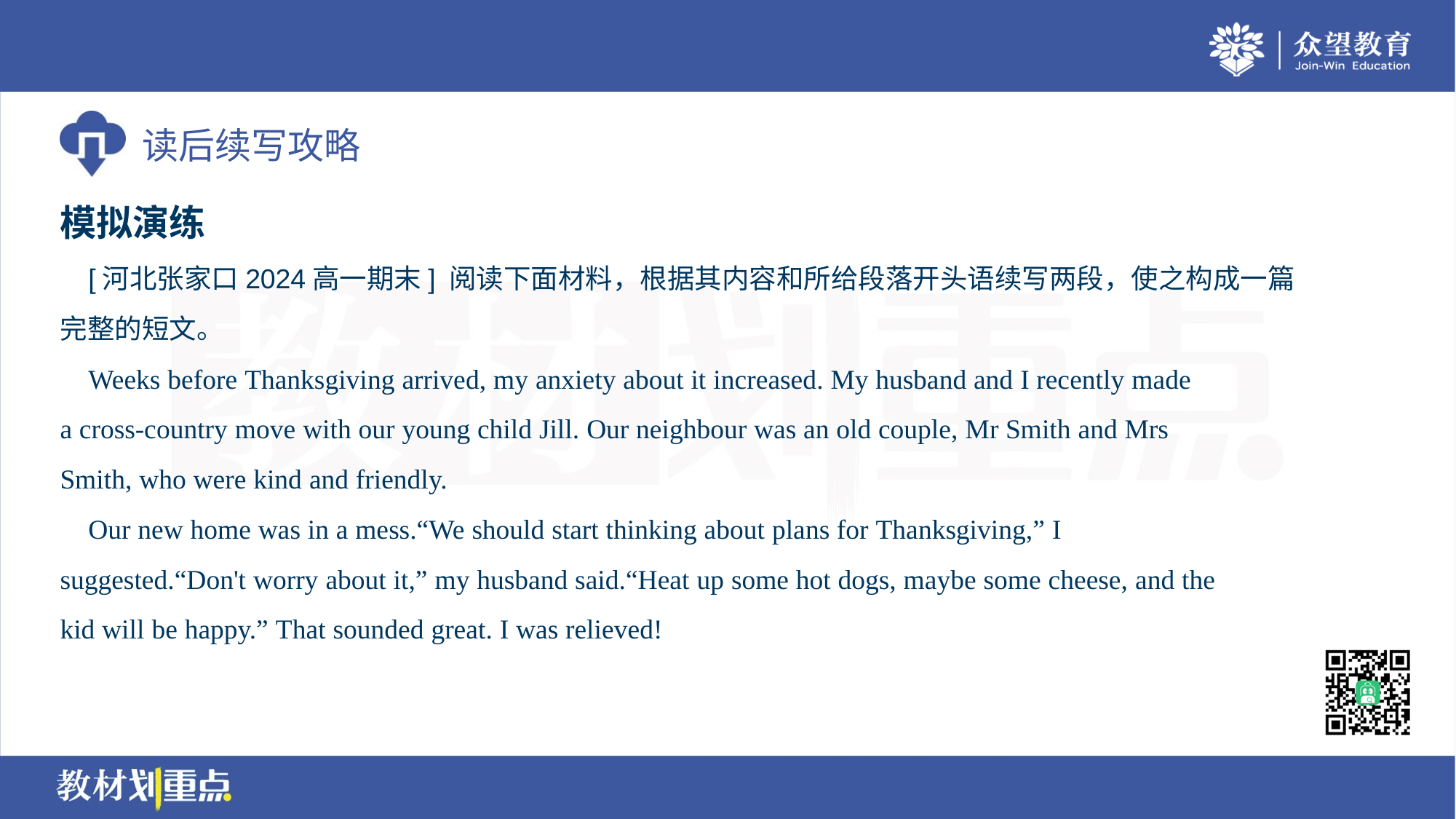

模拟演练
    [河北张家口2024高一期末] 阅读下面材料，根据其内容和所给段落开头语续写两段，使之构成一篇
完整的短文。
    Weeks before Thanksgiving arrived, my anxiety about it increased. My husband and I recently made
a cross-country move with our young child Jill. Our neighbour was an old couple, Mr Smith and Mrs
Smith, who were kind and friendly.
    Our new home was in a mess.“We should start thinking about plans for Thanksgiving,” I
suggested.“Don't worry about it,” my husband said.“Heat up some hot dogs, maybe some cheese, and the
kid will be happy.” That sounded great. I was relieved!